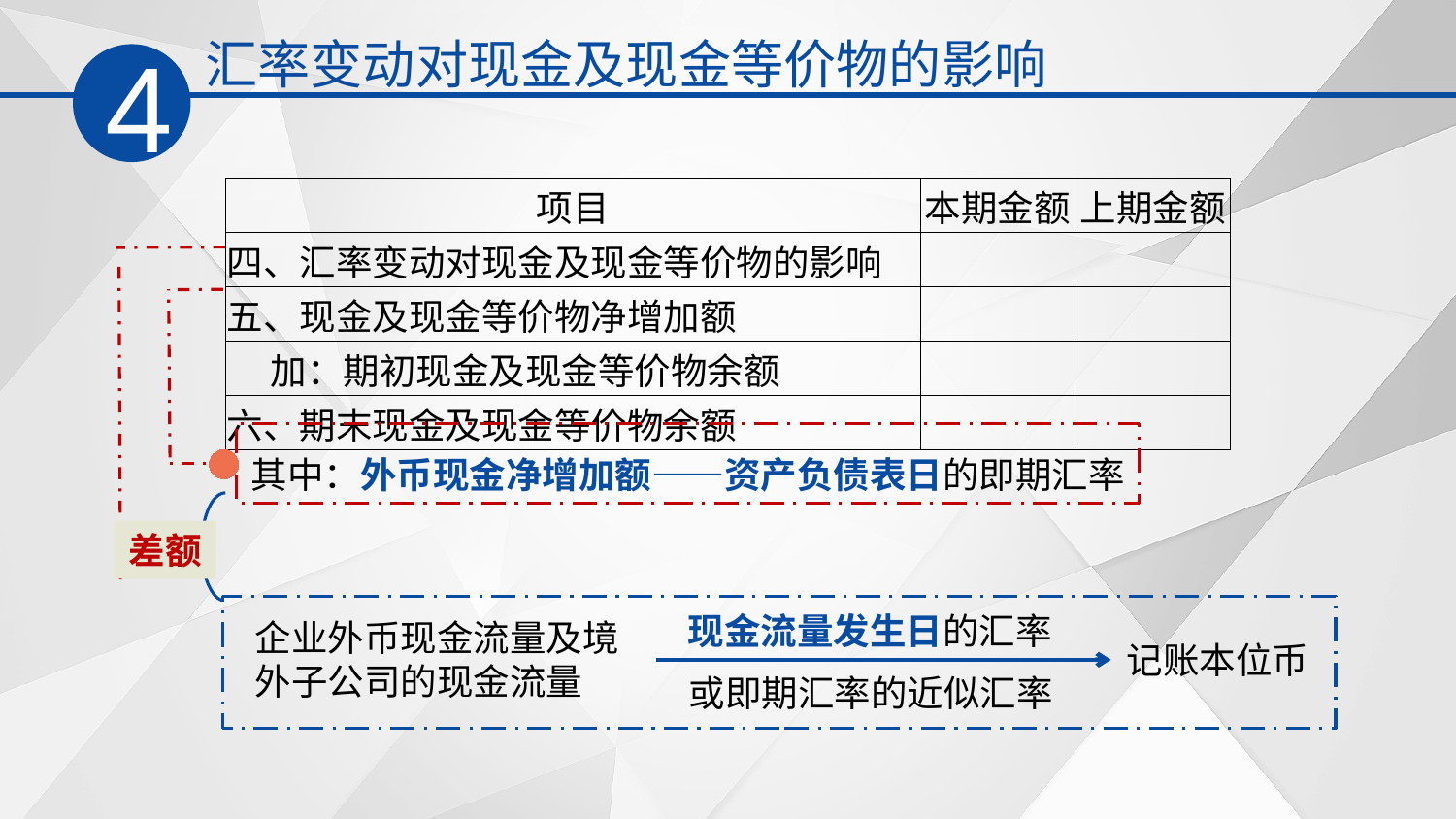

汇率变动对现金及现金等价物的影响
4

| 项目 | 本期金额 | 上期金额 |
| --- | --- | --- |
| 四、汇率变动对现金及现金等价物的影响 |  |  |
| 五、现金及现金等价物净增加额 |  |  |
| 加：期初现金及现金等价物余额 |  |  |
| 六、期末现金及现金等价物余额 |  |  |
其中：外币现金净增加额——资产负债表日的即期汇率

差额

现金流量发生日的汇率
企业外币现金流量及境外子公司的现金流量
记账本位币
或即期汇率的近似汇率